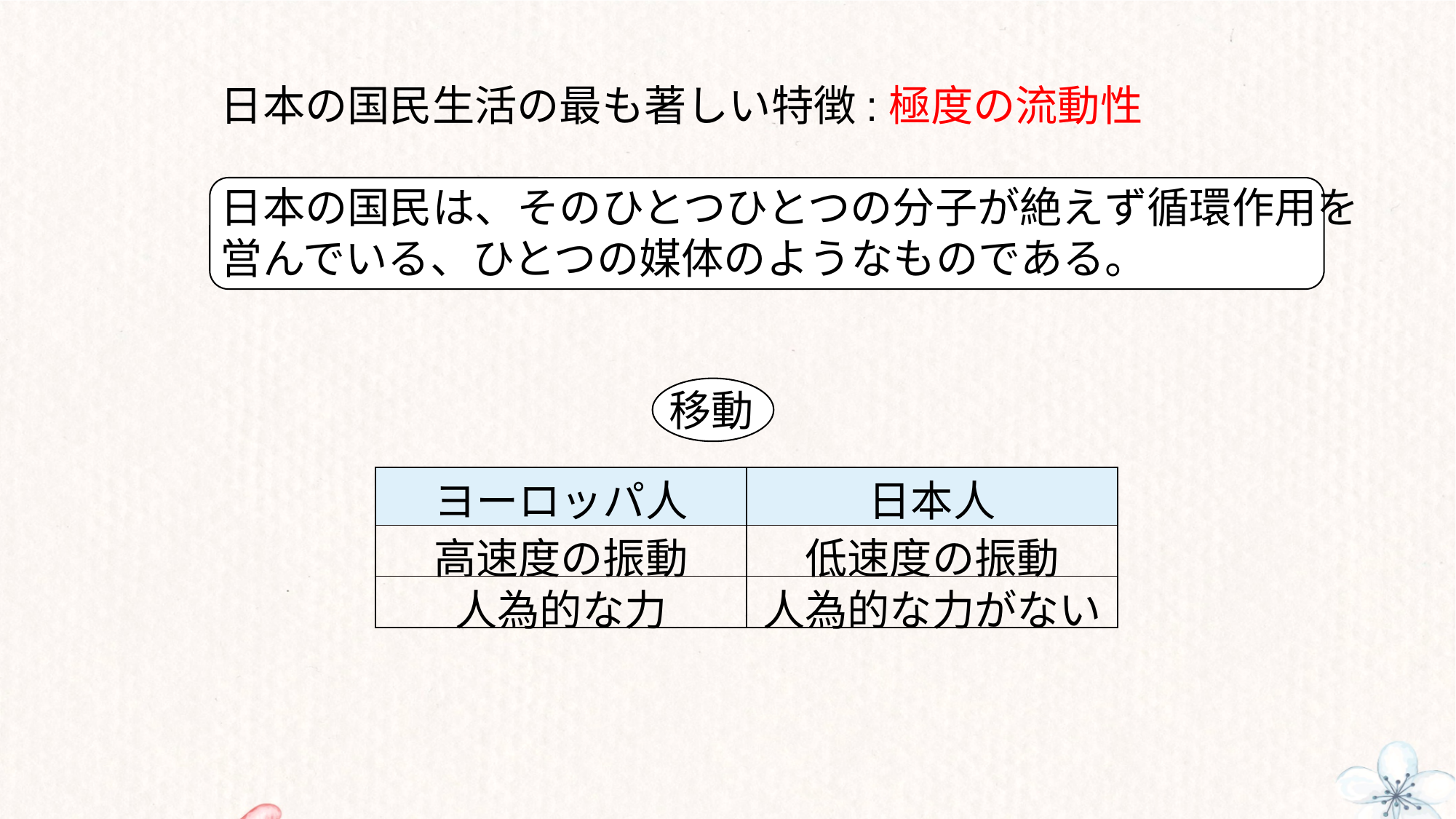

日本の国民生活の最も著しい特徴:極度の流動性

日本の国民は、そのひとつひとつの分子が絶えず循環作用を営んでいる、ひとつの媒体のようなものである。

移動
| ヨーロッパ人 | 日本人 |
| --- | --- |
| 高速度の振動 | 低速度の振動 |
| 人為的な力 | 人為的な力がない |